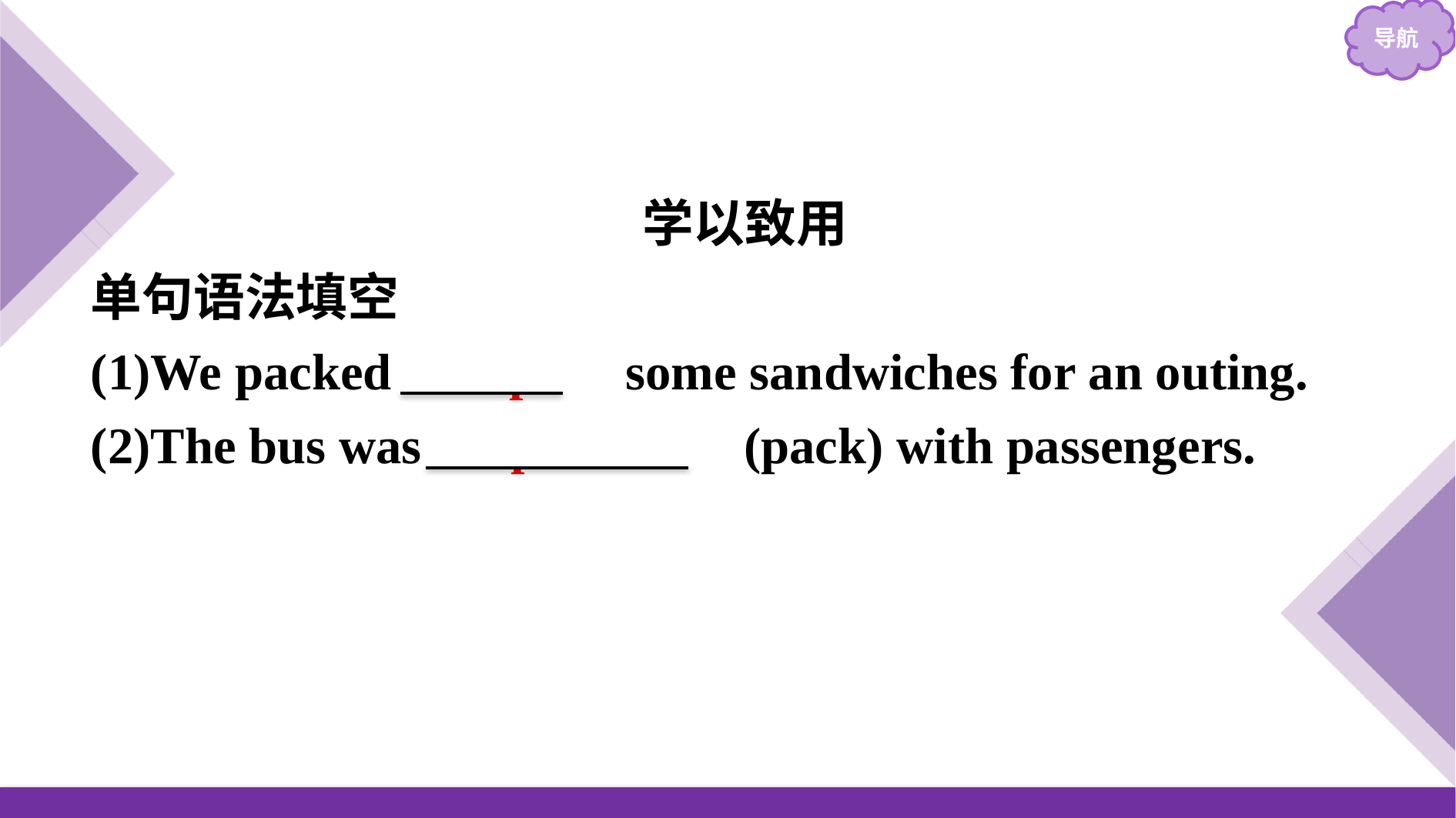

学以致用
单句语法填空
(1)We packed 　up　 some sandwiches for an outing.
(2)The bus was 　packed　(pack) with passengers.